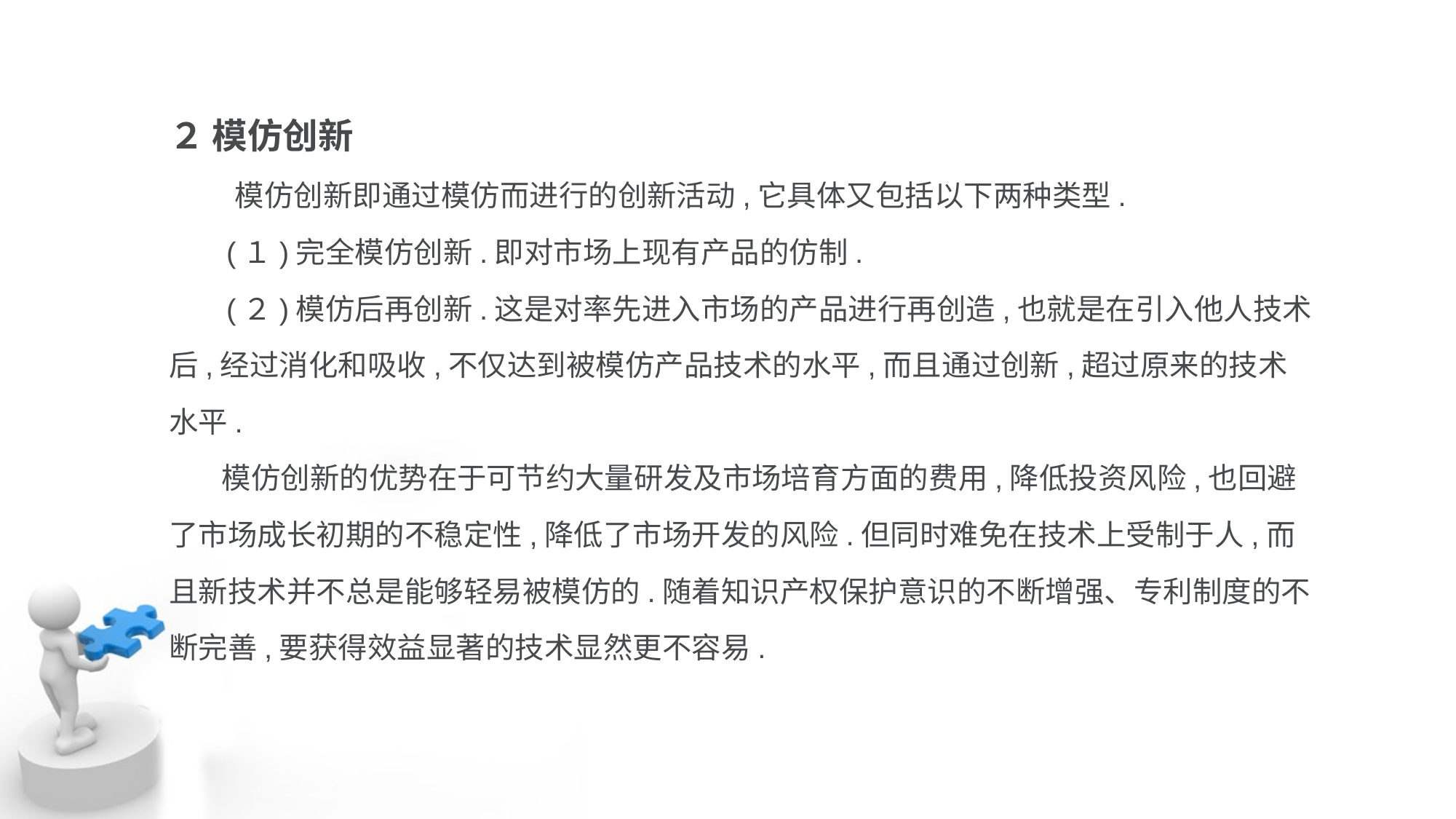

２ 模仿创新
         模仿创新即通过模仿而进行的创新活动,它具体又包括以下两种类型.
       (１)完全模仿创新.即对市场上现有产品的仿制.
       (２)模仿后再创新.这是对率先进入市场的产品进行再创造,也就是在引入他人技术
后,经过消化和吸收,不仅达到被模仿产品技术的水平,而且通过创新,超过原来的技术
水平.
       模仿创新的优势在于可节约大量研发及市场培育方面的费用,降低投资风险,也回避
了市场成长初期的不稳定性,降低了市场开发的风险.但同时难免在技术上受制于人,而
且新技术并不总是能够轻易被模仿的.随着知识产权保护意识的不断增强、专利制度的不
断完善,要获得效益显著的技术显然更不容易.